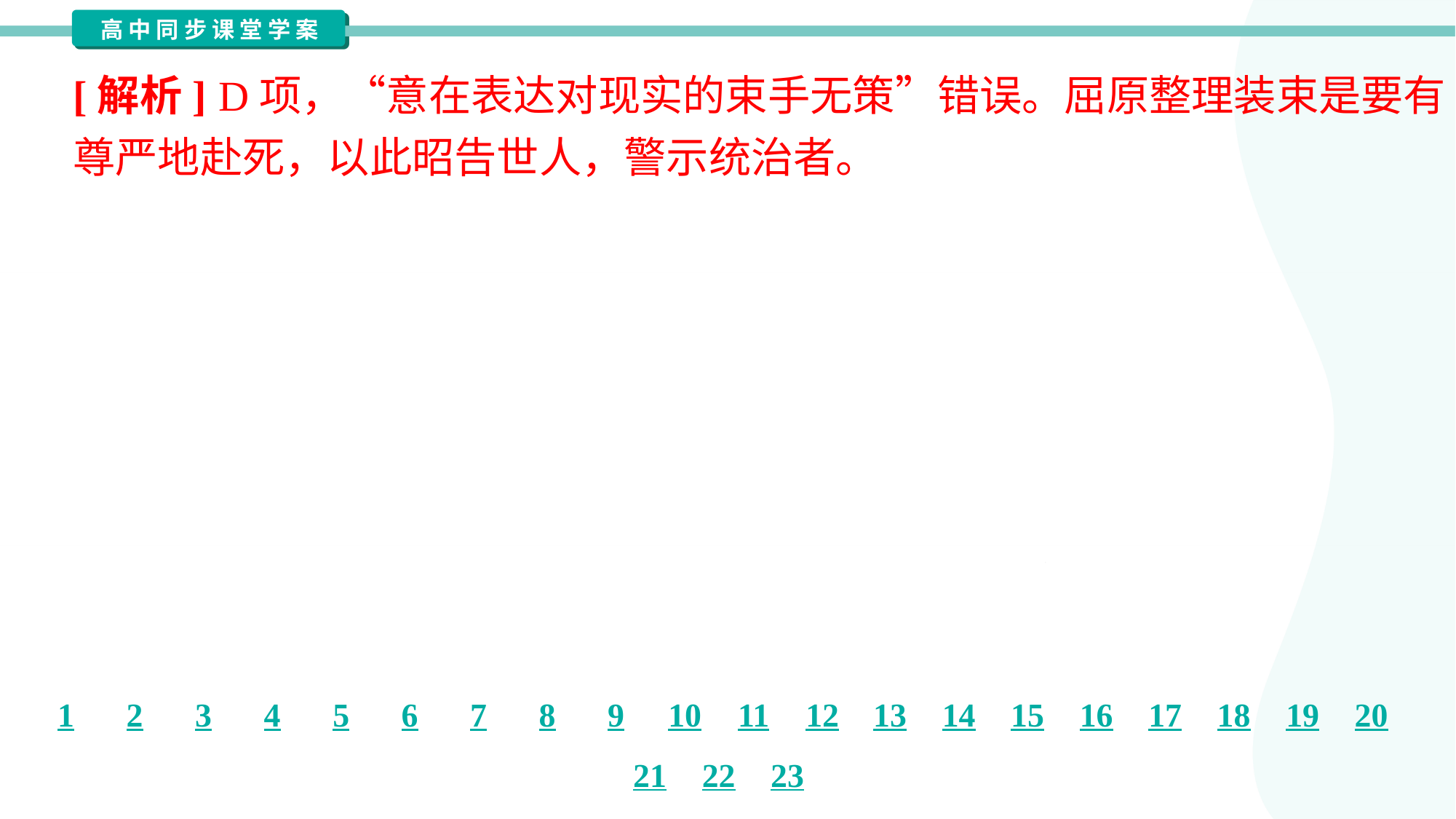

[解析] D项，“意在表达对现实的束手无策”错误。屈原整理装束是要有
尊严地赴死，以此昭告世人，警示统治者。